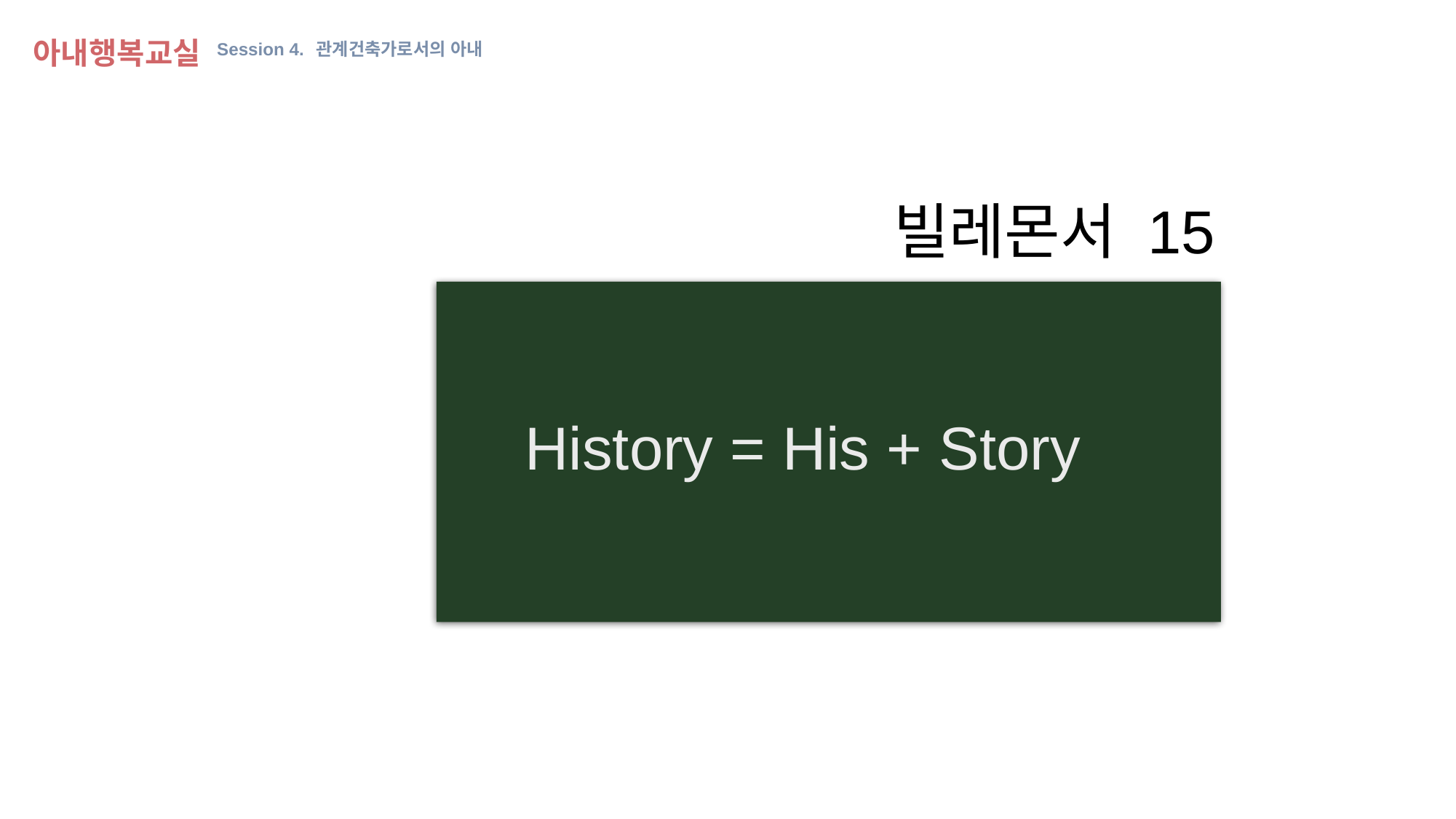

아내행복교실 Session 4. 관계건축가로서의 아내
빌레몬서 15

History = His + Story